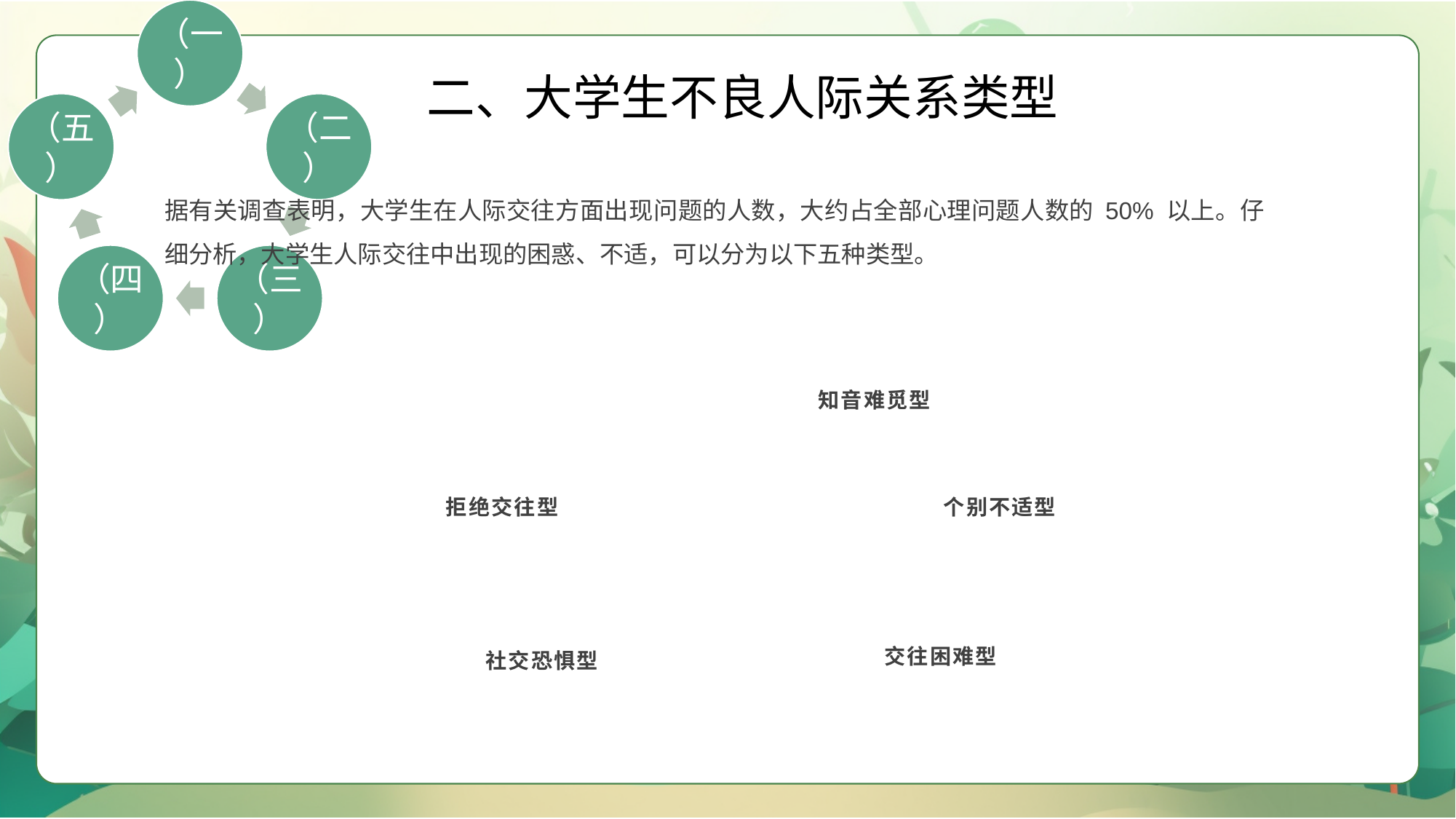

二、大学生不良人际关系类型
据有关调查表明，大学生在人际交往方面出现问题的人数，大约占全部心理问题人数的 50% 以上。仔细分析，大学生人际交往中出现的困惑、不适，可以分为以下五种类型。
（一）

（二）

（三）

（四）

（五）

知音难觅型
拒绝交往型
个别不适型
交往困难型
社交恐惧型